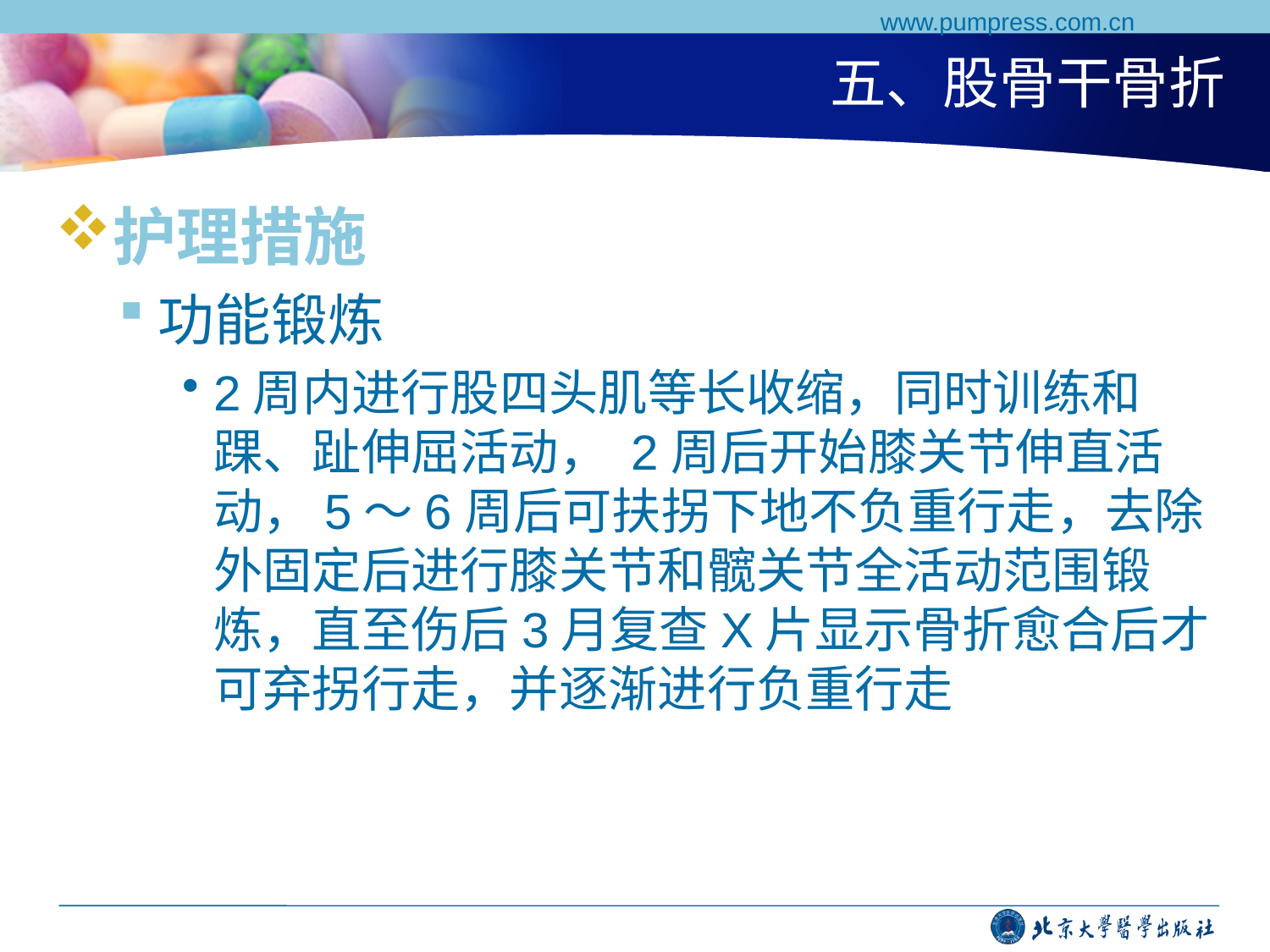

www.pumpress.com.cn
# 五、股骨干骨折
护理措施
功能锻炼
2周内进行股四头肌等长收缩，同时训练和踝、趾伸屈活动， 2周后开始膝关节伸直活动，5～6周后可扶拐下地不负重行走，去除外固定后进行膝关节和髋关节全活动范围锻炼，直至伤后3月复查X片显示骨折愈合后才可弃拐行走，并逐渐进行负重行走